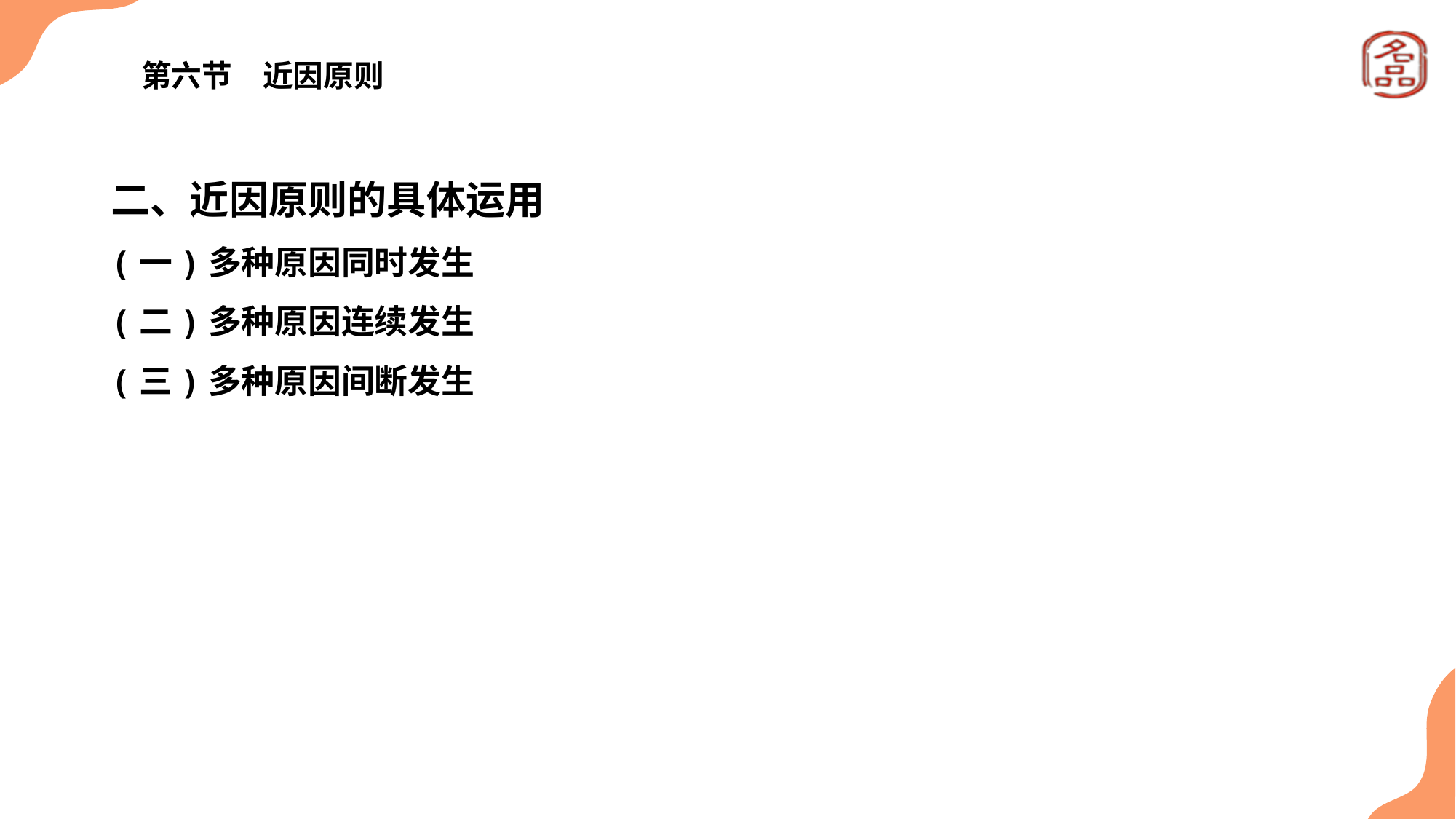

# 第六节　近因原则
二、近因原则的具体运用
(一)多种原因同时发生
(二)多种原因连续发生
(三)多种原因间断发生